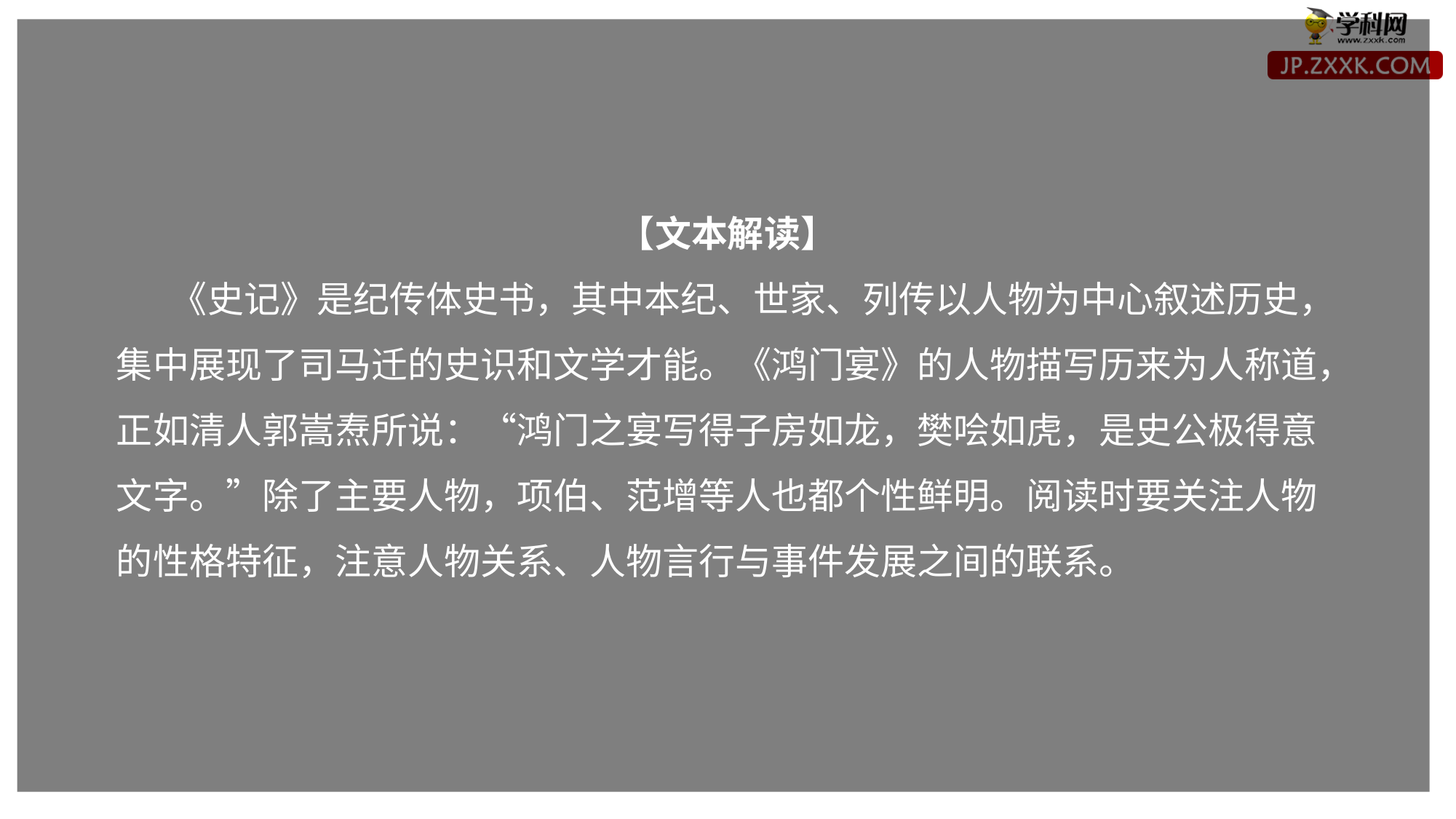

【文本解读】
《史记》是纪传体史书，其中本纪、世家、列传以人物为中心叙述历史，集中展现了司马迁的史识和文学才能。《鸿门宴》的人物描写历来为人称道，正如清人郭嵩焘所说：“鸿门之宴写得子房如龙，樊哙如虎，是史公极得意文字。”除了主要人物，项伯、范增等人也都个性鲜明。阅读时要关注人物的性格特征，注意人物关系、人物言行与事件发展之间的联系。